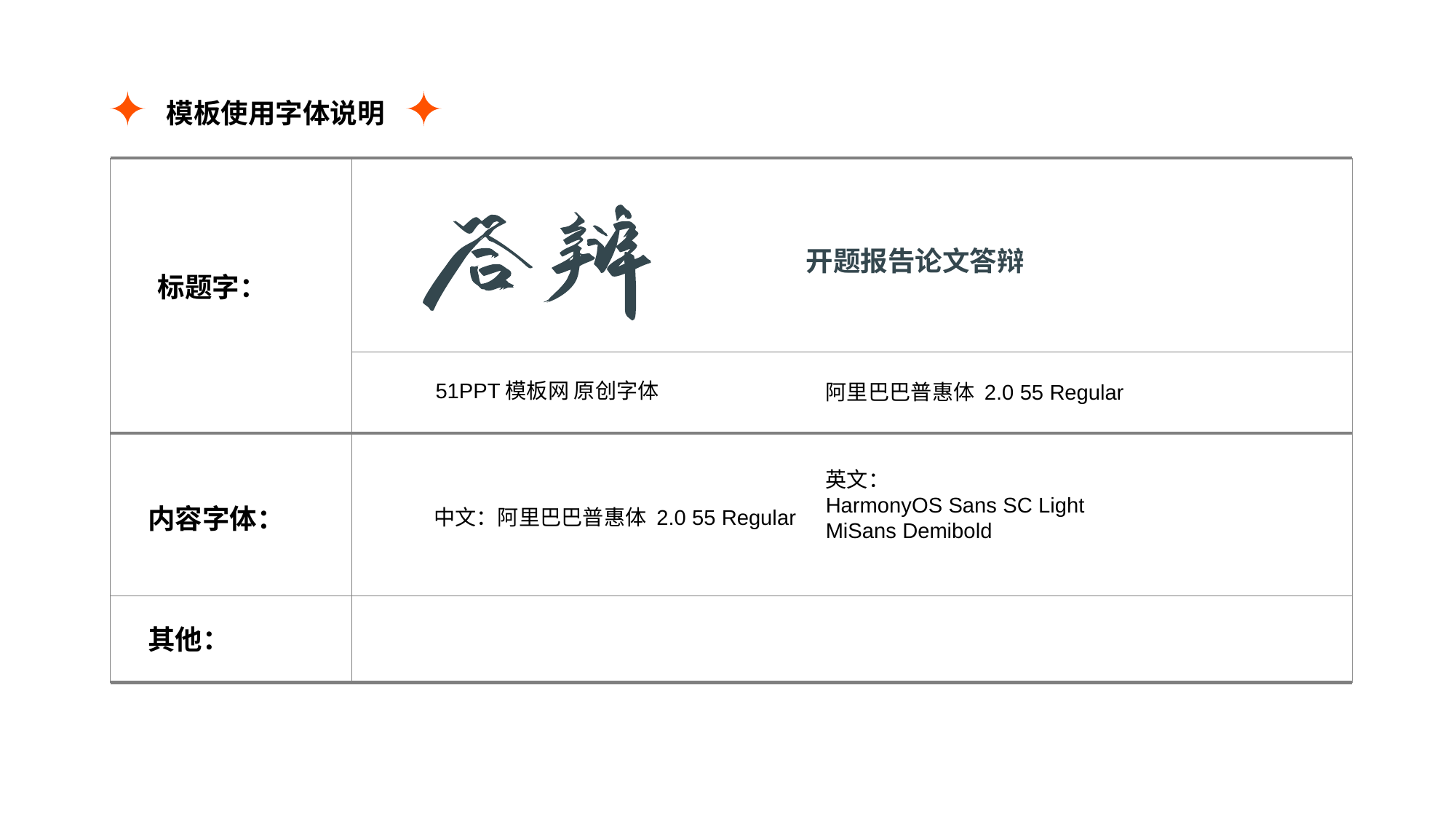

模板使用字体说明
标题字：
内容字体：
其他：

开题报告论文答辩
51PPT模板网 原创字体
阿里巴巴普惠体 2.0 55 Regular
英文：
HarmonyOS Sans SC Light
MiSans Demibold
中文：阿里巴巴普惠体 2.0 55 Regular